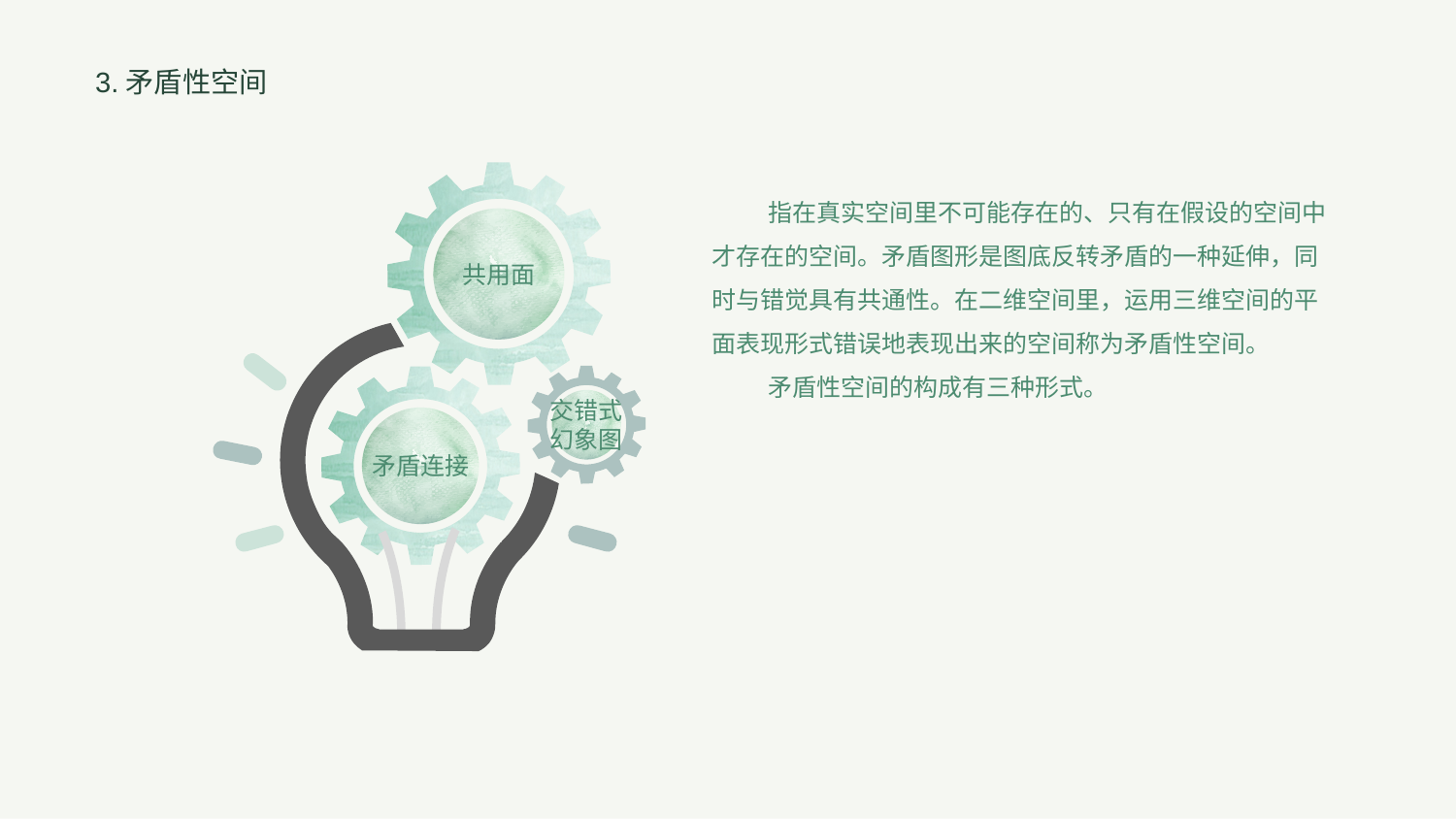

3.矛盾性空间

共用面
 指在真实空间里不可能存在的、只有在假设的空间中才存在的空间。矛盾图形是图底反转矛盾的一种延伸，同时与错觉具有共通性。在二维空间里，运用三维空间的平面表现形式错误地表现出来的空间称为矛盾性空间。
 矛盾性空间的构成有三种形式。

交错式
幻象图

矛盾连接